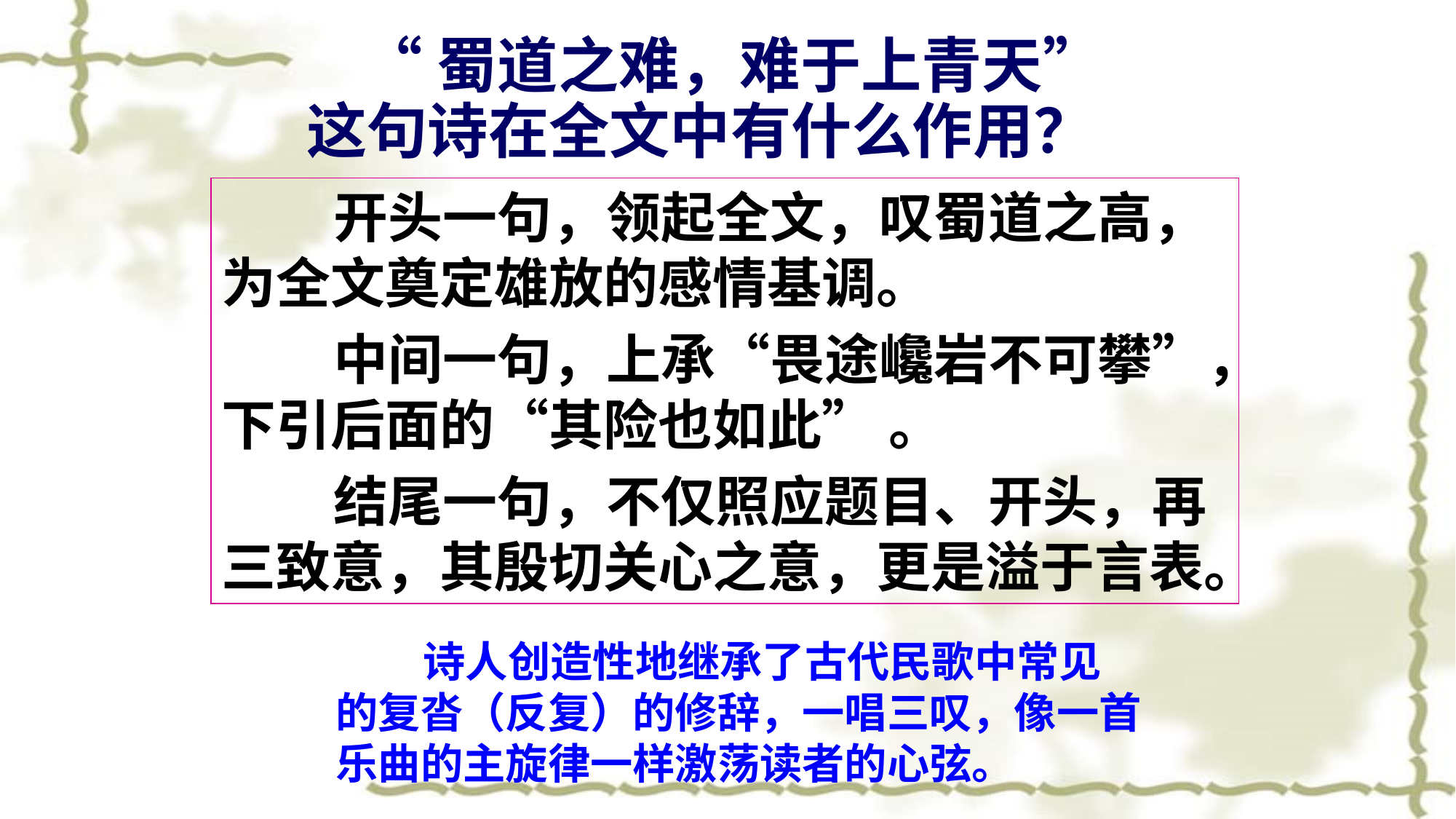

“蜀道之难，难于上青天”这句诗在全文中有什么作用？
        开头一句，领起全文，叹蜀道之高，为全文奠定雄放的感情基调。
        中间一句，上承“畏途巉岩不可攀”，下引后面的“其险也如此” 。
        结尾一句，不仅照应题目、开头，再三致意，其殷切关心之意，更是溢于言表。
        诗人创造性地继承了古代民歌中常见的复沓（反复）的修辞，一唱三叹，像一首乐曲的主旋律一样激荡读者的心弦。